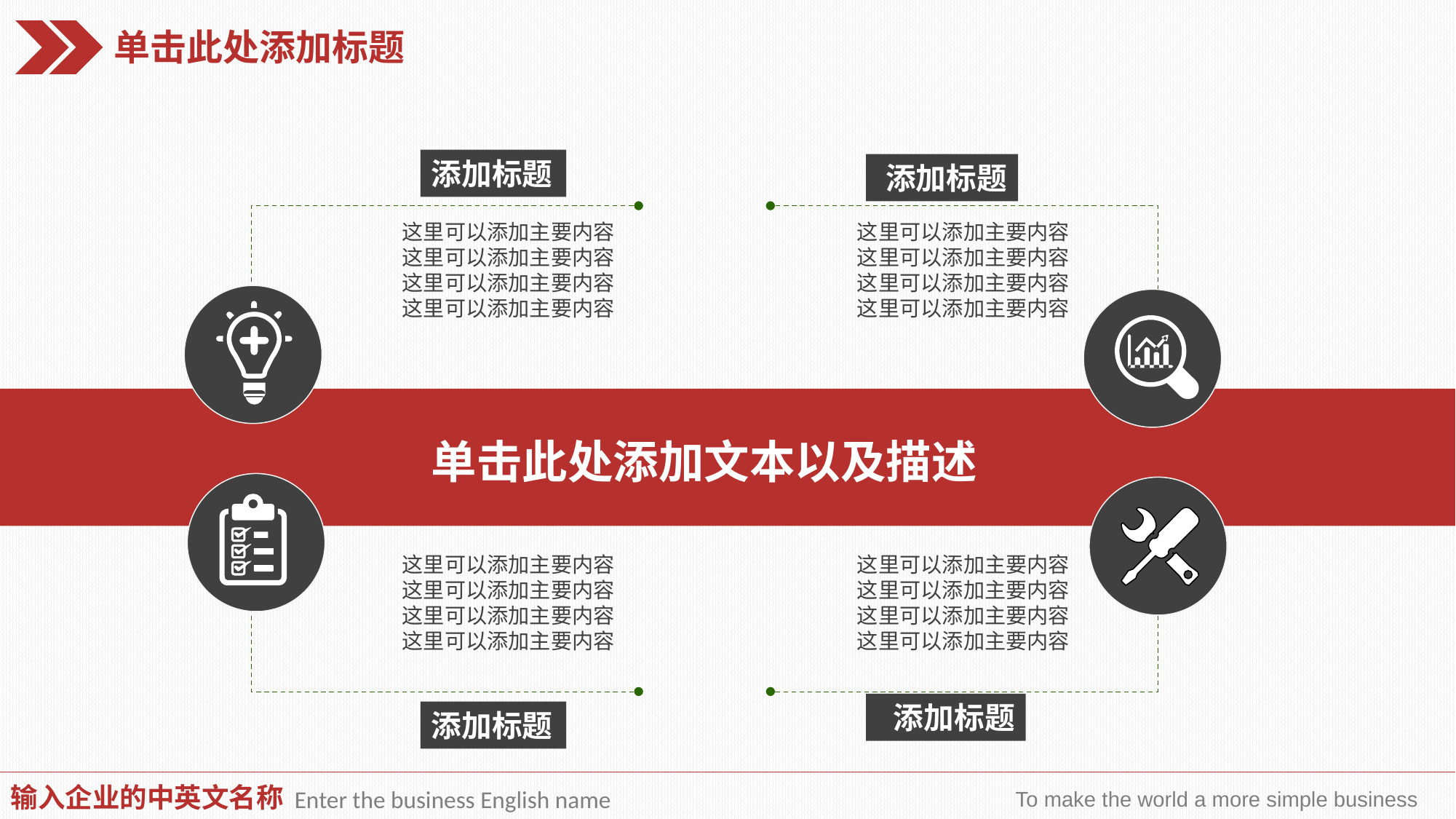

单击此处添加标题

添加标题
添加标题

这里可以添加主要内容这里可以添加主要内容这里可以添加主要内容这里可以添加主要内容
这里可以添加主要内容这里可以添加主要内容这里可以添加主要内容这里可以添加主要内容

单击此处添加文本以及描述

这里可以添加主要内容这里可以添加主要内容这里可以添加主要内容这里可以添加主要内容
这里可以添加主要内容这里可以添加主要内容这里可以添加主要内容这里可以添加主要内容

添加标题
添加标题
输入企业的中英文名称
Enter the business English name
To make the world a more simple business